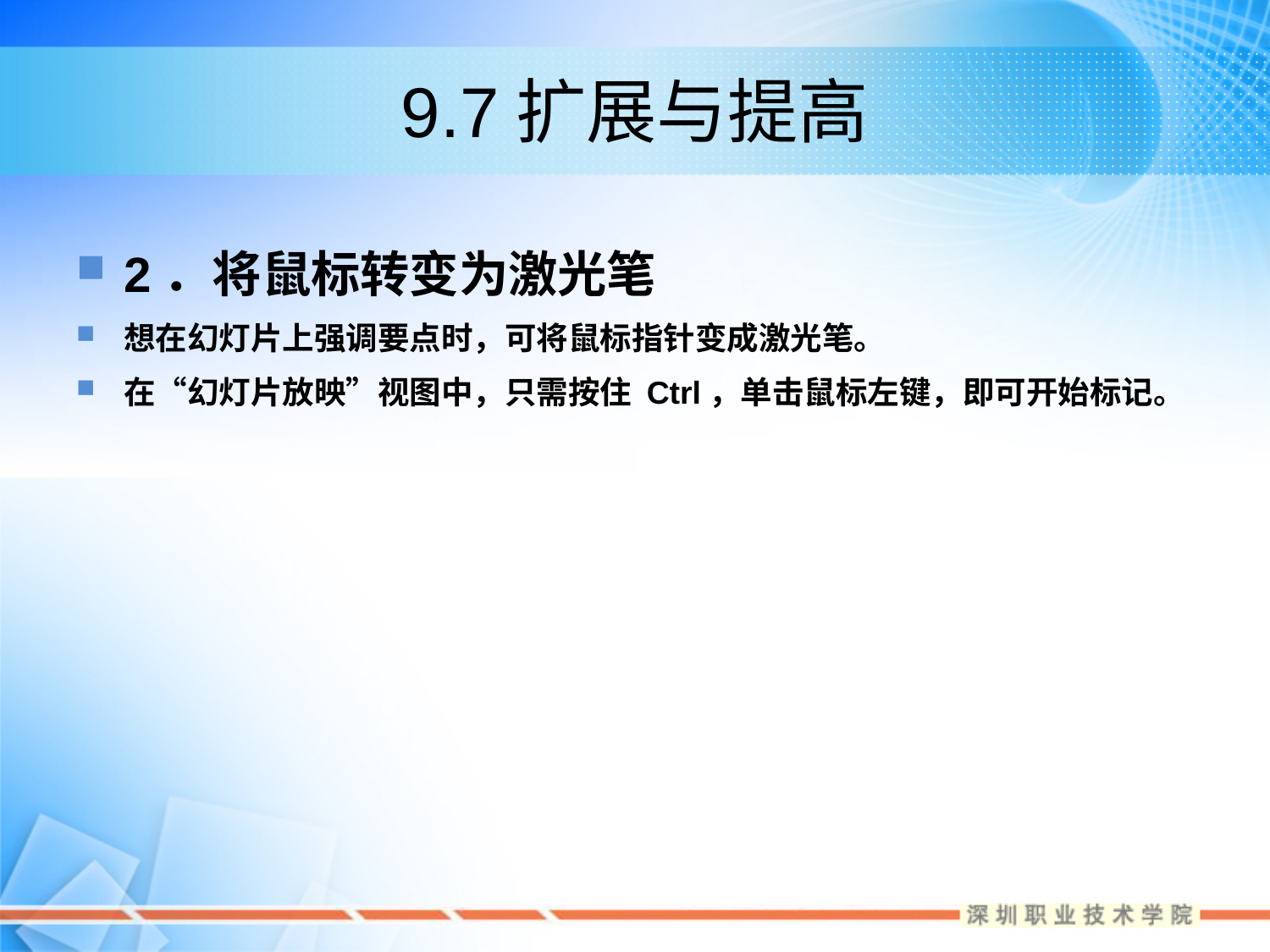

# 9.7扩展与提高
2．将鼠标转变为激光笔
想在幻灯片上强调要点时，可将鼠标指针变成激光笔。
在“幻灯片放映”视图中，只需按住 Ctrl，单击鼠标左键，即可开始标记。